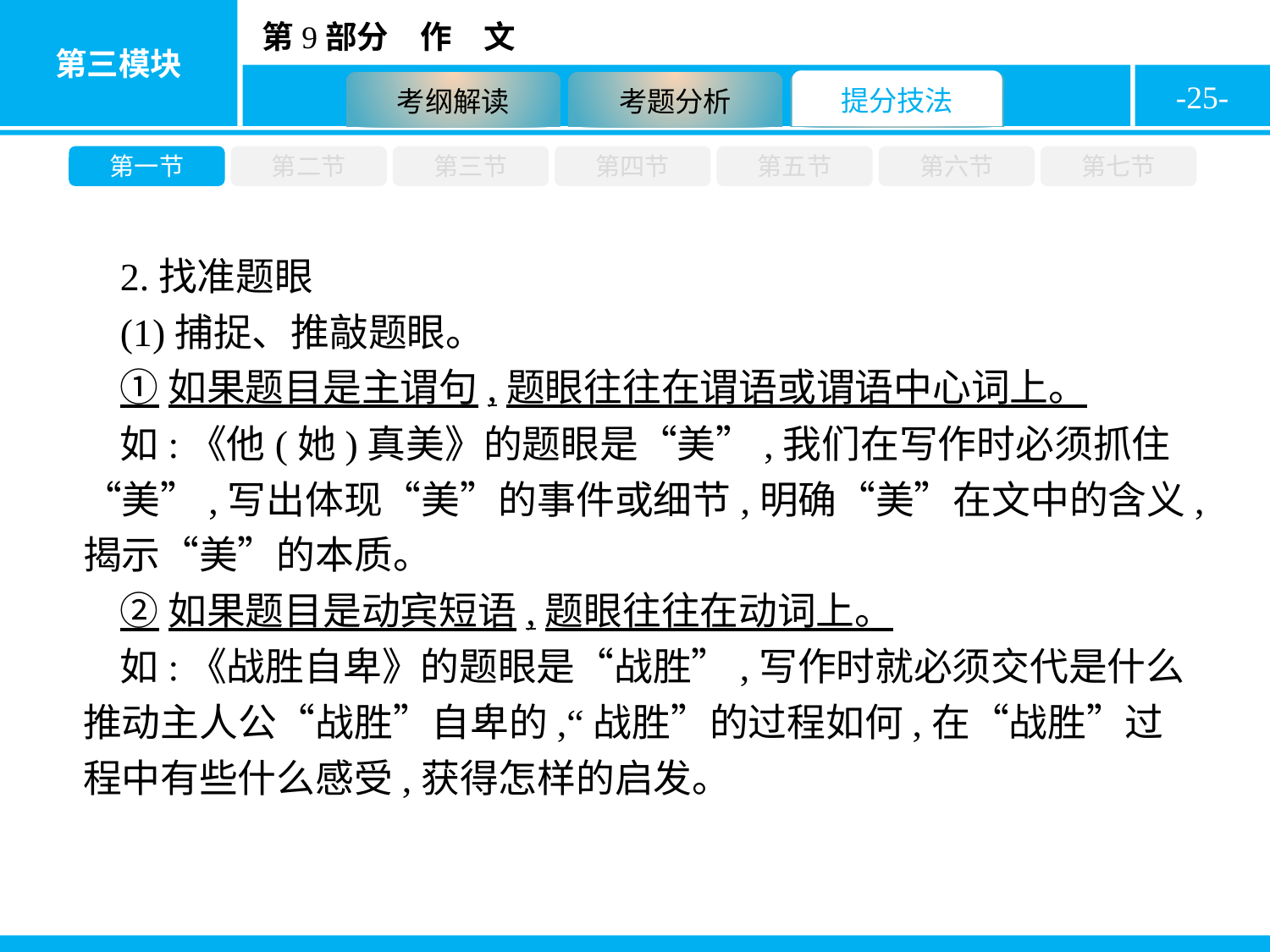

-25-
第一节
第二节
第三节
第四节
第五节
第六节
第七节
2.找准题眼
(1)捕捉、推敲题眼。
①如果题目是主谓句,题眼往往在谓语或谓语中心词上。
如:《他(她)真美》的题眼是“美”,我们在写作时必须抓住“美”,写出体现“美”的事件或细节,明确“美”在文中的含义,揭示“美”的本质。
②如果题目是动宾短语,题眼往往在动词上。
如:《战胜自卑》的题眼是“战胜”,写作时就必须交代是什么推动主人公“战胜”自卑的,“战胜”的过程如何,在“战胜”过程中有些什么感受,获得怎样的启发。